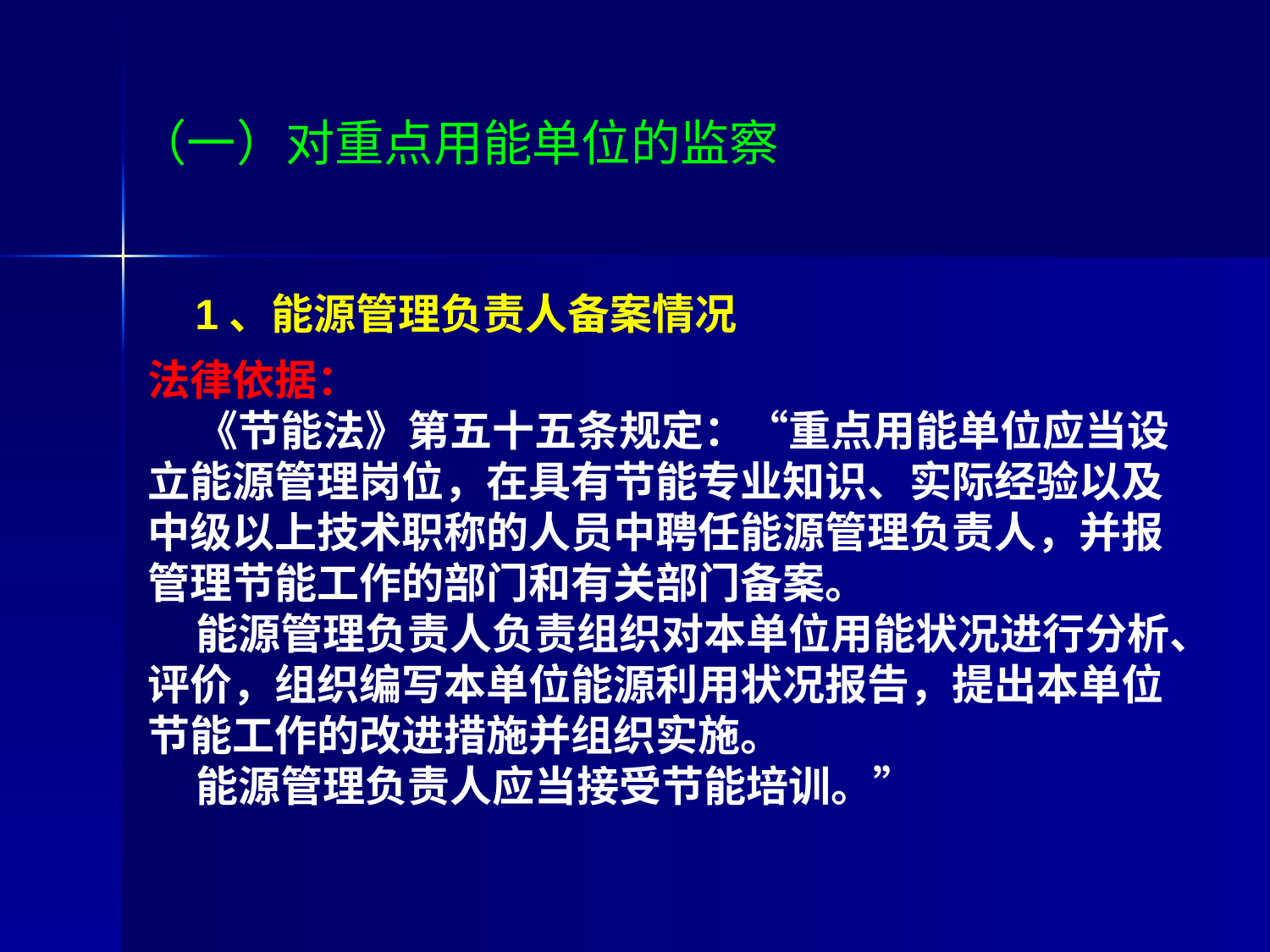

# （一）对重点用能单位的监察
    1、能源管理负责人备案情况
法律依据：
    《节能法》第五十五条规定：“重点用能单位应当设立能源管理岗位，在具有节能专业知识、实际经验以及中级以上技术职称的人员中聘任能源管理负责人，并报管理节能工作的部门和有关部门备案。
    能源管理负责人负责组织对本单位用能状况进行分析、评价，组织编写本单位能源利用状况报告，提出本单位节能工作的改进措施并组织实施。
    能源管理负责人应当接受节能培训。”